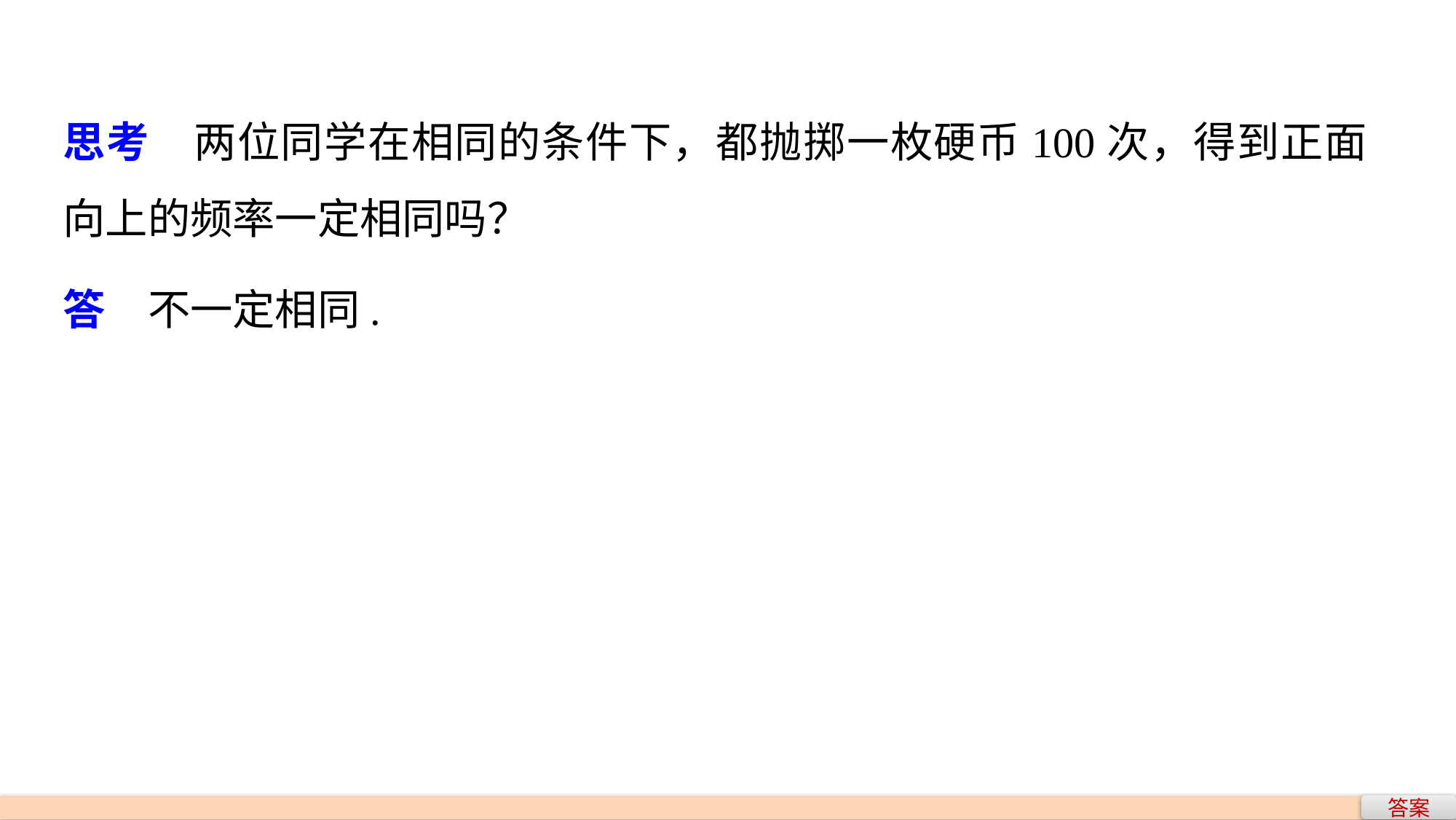

思考　两位同学在相同的条件下，都抛掷一枚硬币100次，得到正面向上的频率一定相同吗？
答　不一定相同.
答案